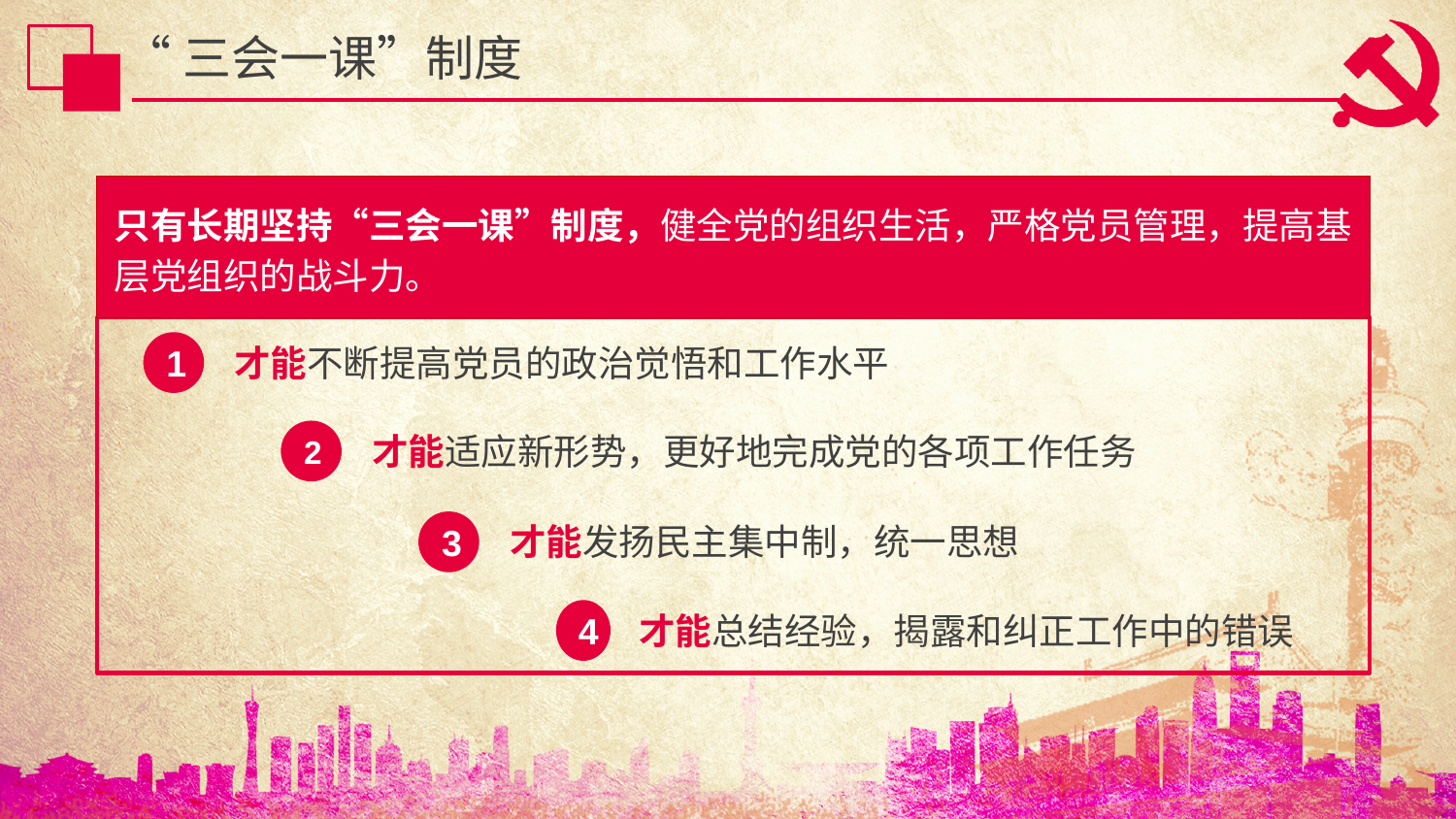

只有长期坚持“三会一课”制度，健全党的组织生活，严格党员管理，提高基层党组织的战斗力。

1
才能不断提高党员的政治觉悟和工作水平
2
才能适应新形势，更好地完成党的各项工作任务
3
才能发扬民主集中制，统一思想
4
才能总结经验，揭露和纠正工作中的错误